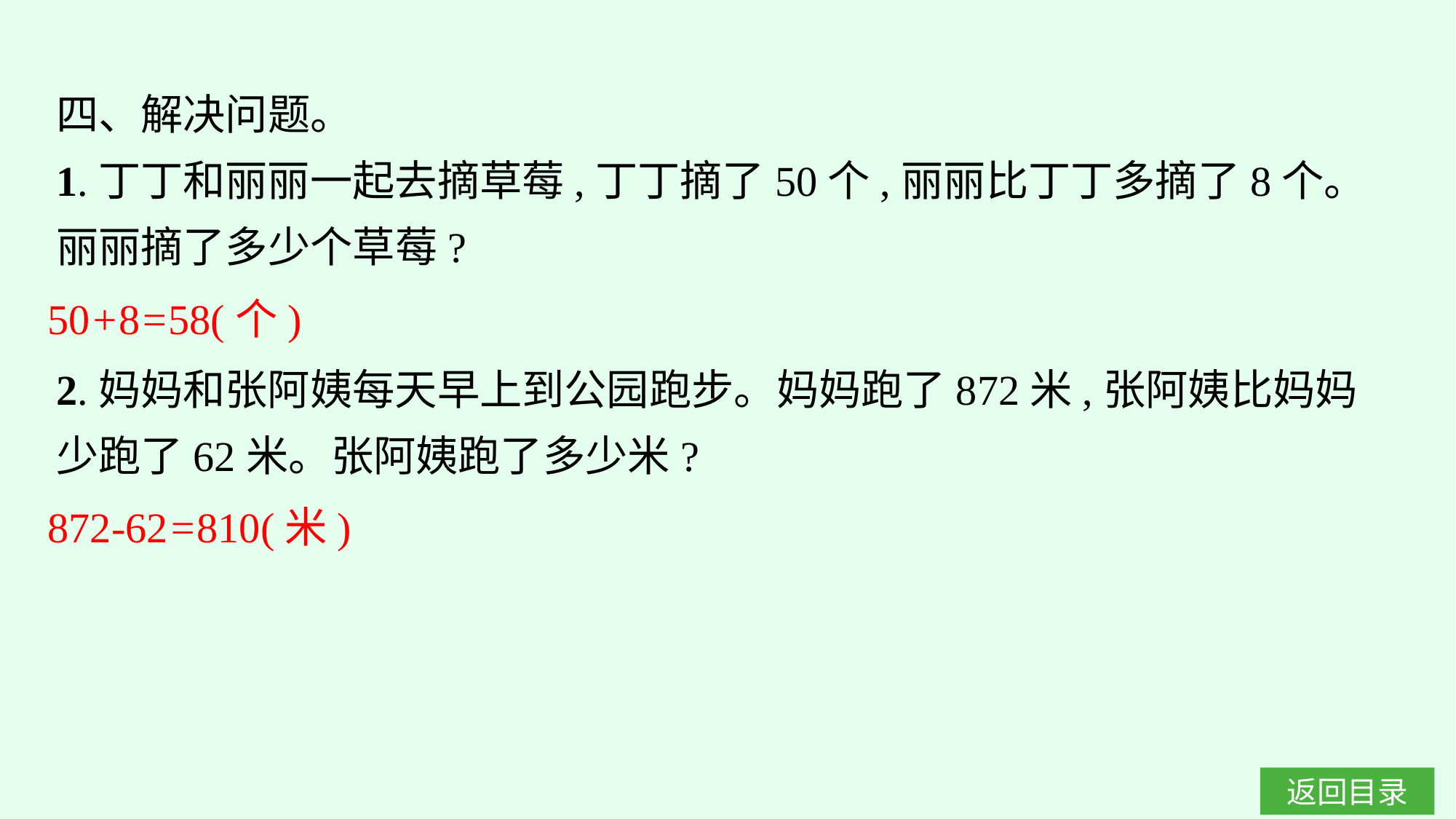

四、解决问题。
1.丁丁和丽丽一起去摘草莓,丁丁摘了50个,丽丽比丁丁多摘了8个。丽丽摘了多少个草莓?
50+8=58(个)
2.妈妈和张阿姨每天早上到公园跑步。妈妈跑了872米,张阿姨比妈妈少跑了62米。张阿姨跑了多少米?
872-62=810(米)